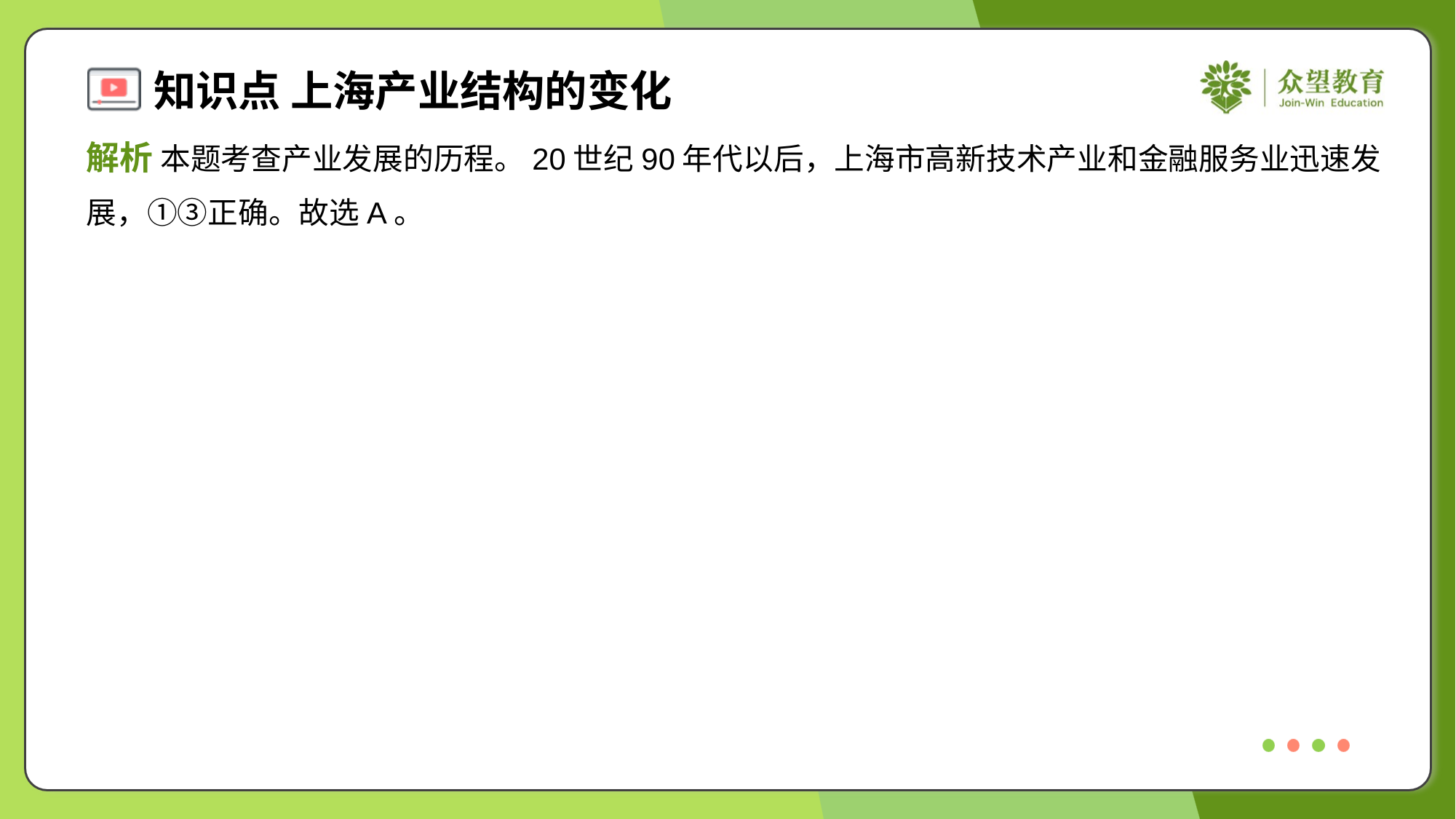

解析 本题考查产业发展的历程。20世纪90年代以后，上海市高新技术产业和金融服务业迅速发
展，①③正确。故选A。